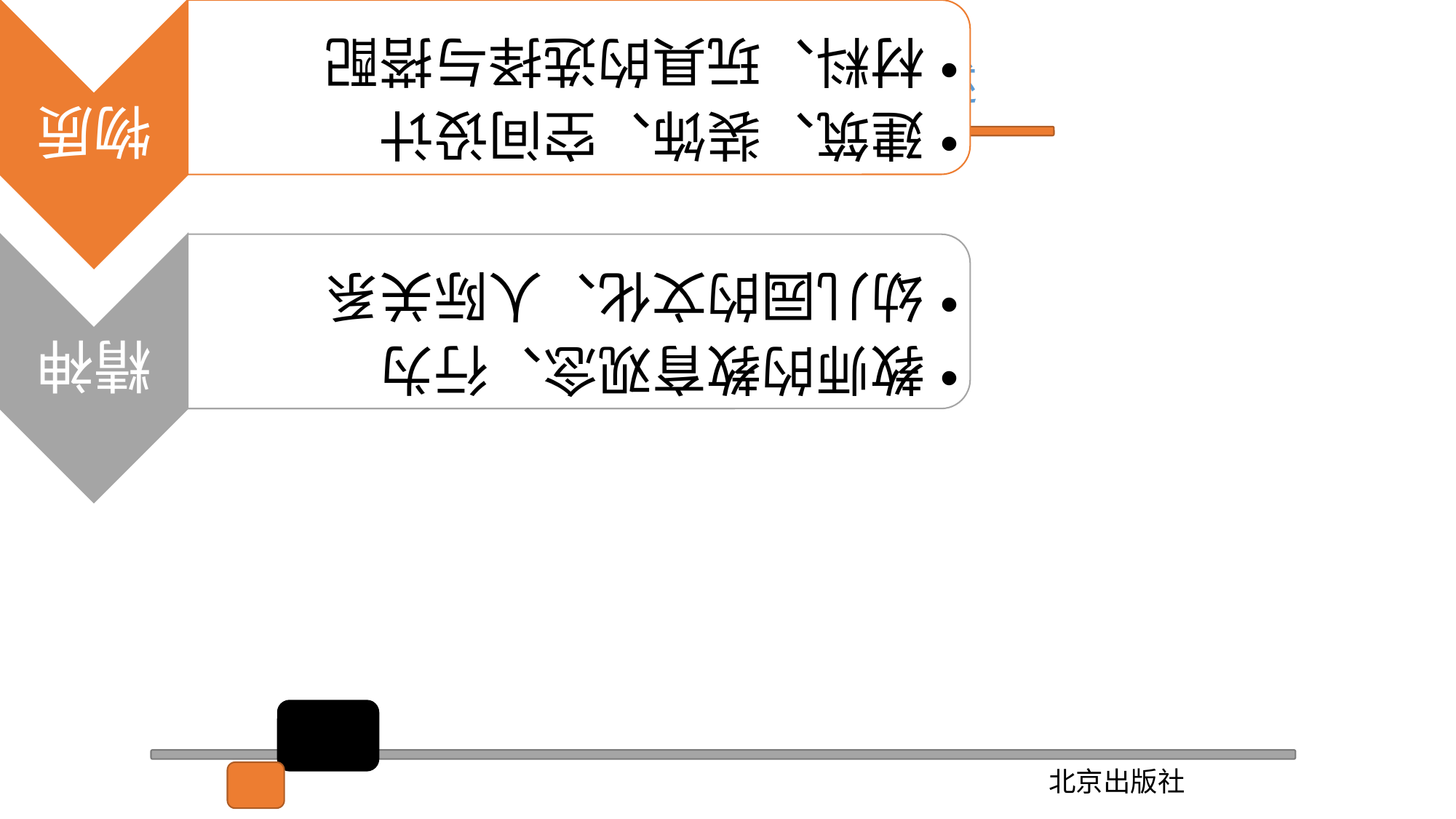

任务一  幼儿园环境概述

物质
建筑、装饰、空间设计
材料、玩具的选择与搭配
精神
教师的教育观念、行为
幼儿园的文化、人际关系